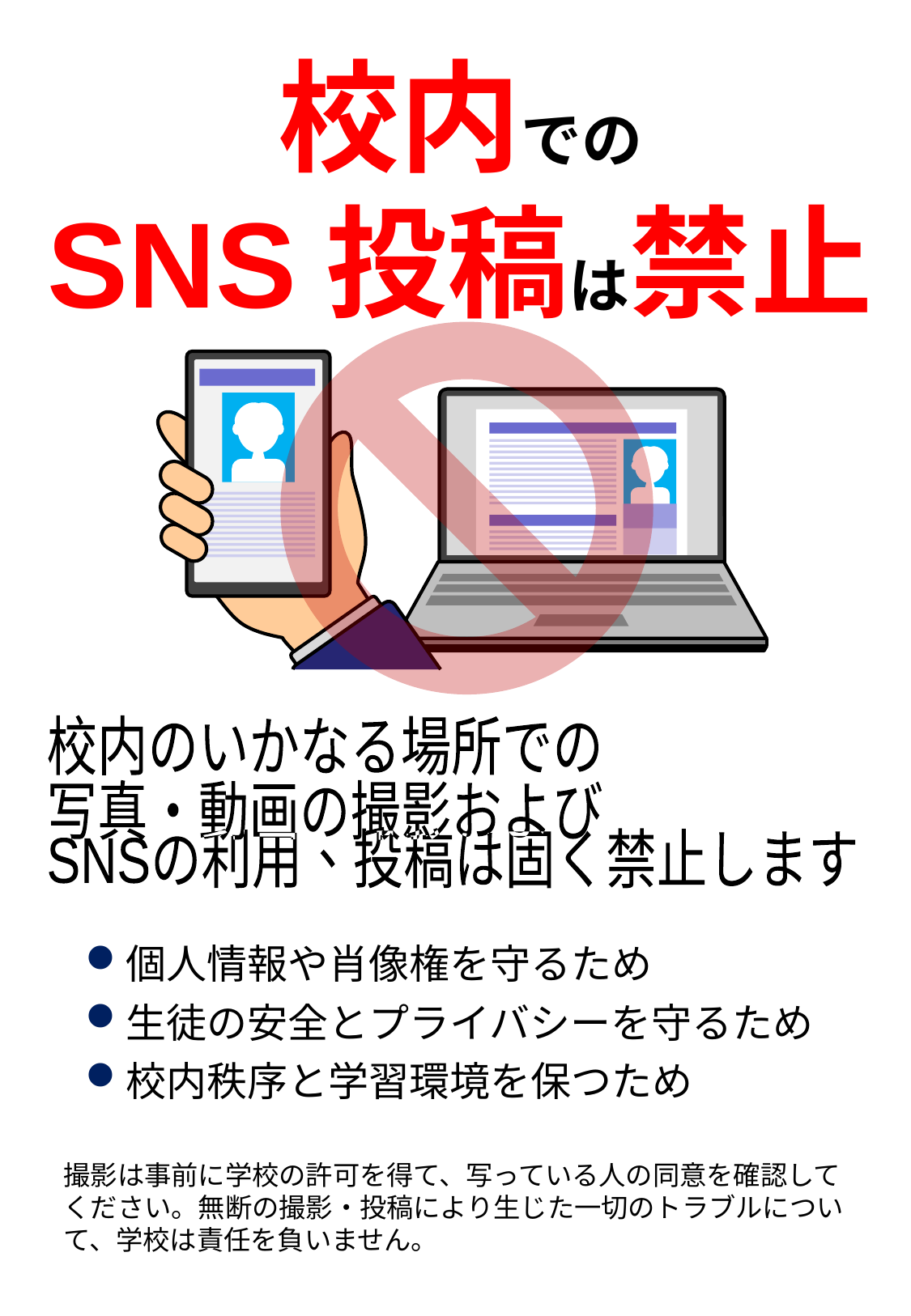

校内での
SNS投稿は禁止

校内のいかなる場所での
写真・動画の撮影および
SNSの利用、投稿は固く禁止します
個人情報や肖像権を守るため
生徒の安全とプライバシーを守るため
校内秩序と学習環境を保つため
撮影は事前に学校の許可を得て、写っている人の同意を確認してください。無断の撮影・投稿により生じた一切のトラブルについて、学校は責任を負いません。